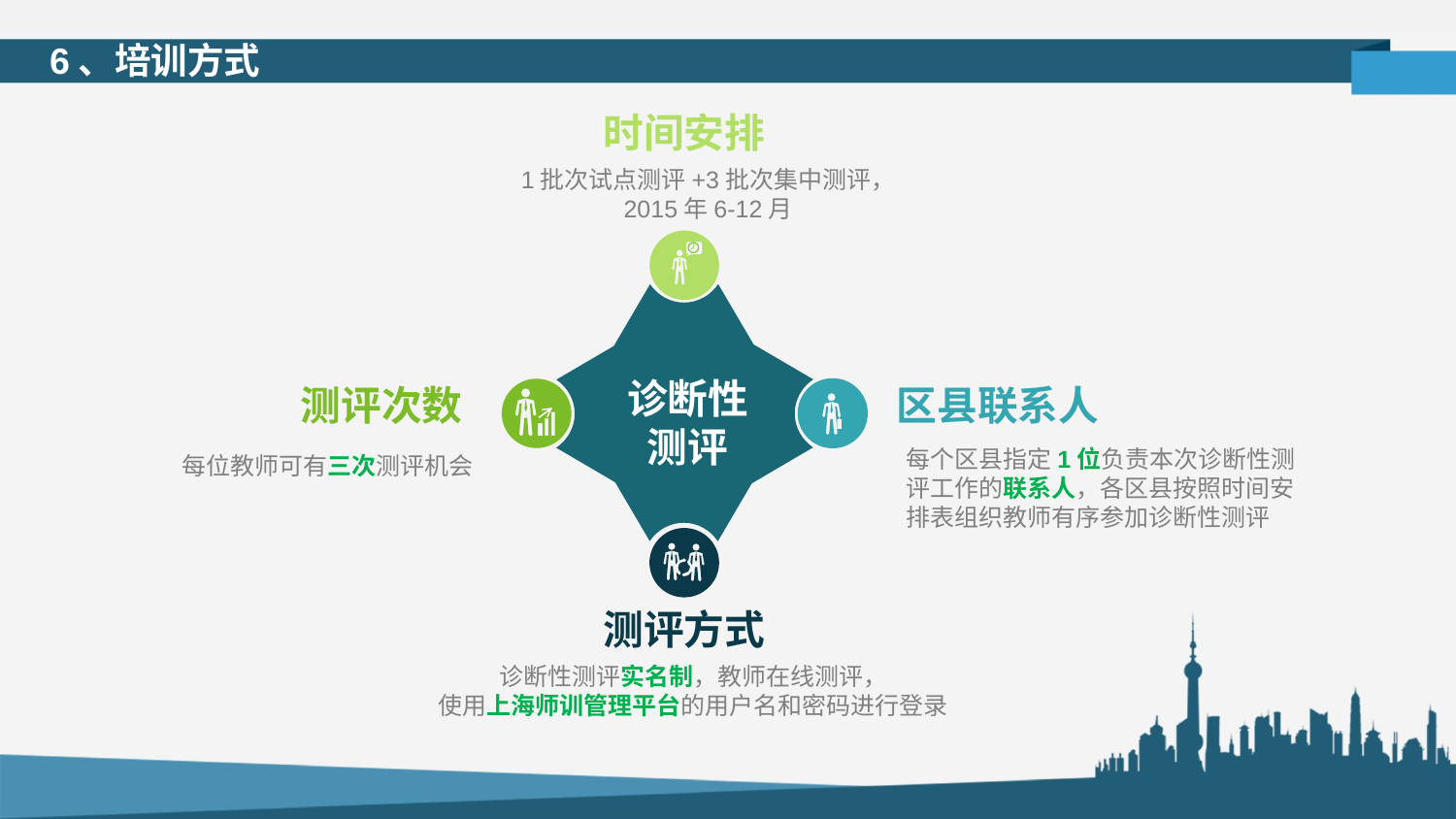

6、培训方式
时间安排
1批次试点测评+3批次集中测评，
2015年6-12月

诊断性
测评
测评次数
区县联系人
每个区县指定1位负责本次诊断性测评工作的联系人，各区县按照时间安排表组织教师有序参加诊断性测评
每位教师可有三次测评机会
测评方式
诊断性测评实名制，教师在线测评，
使用上海师训管理平台的用户名和密码进行登录